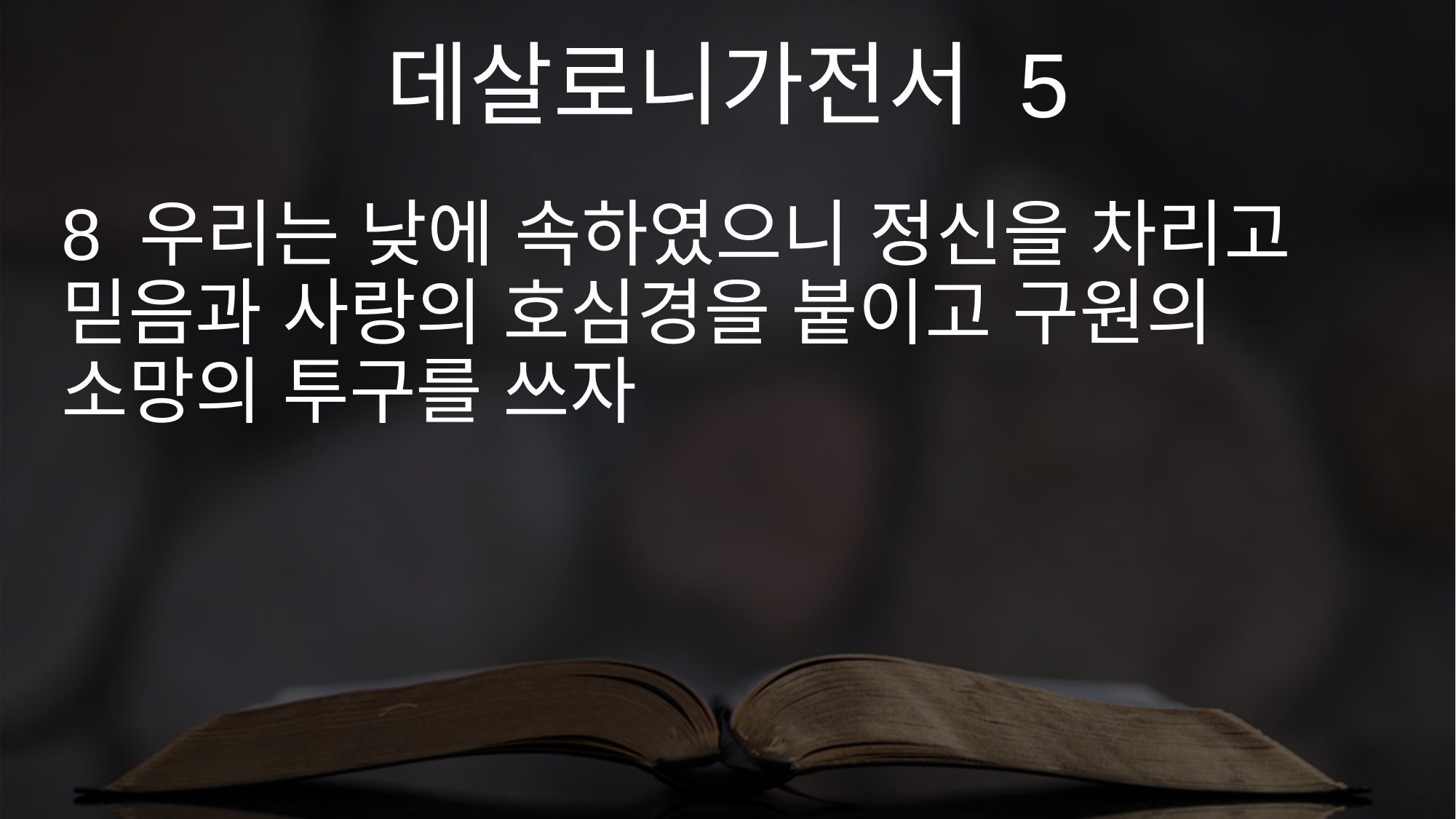

데살로니가전서 5
8 우리는 낮에 속하였으니 정신을 차리고 믿음과 사랑의 호심경을 붙이고 구원의 소망의 투구를 쓰자